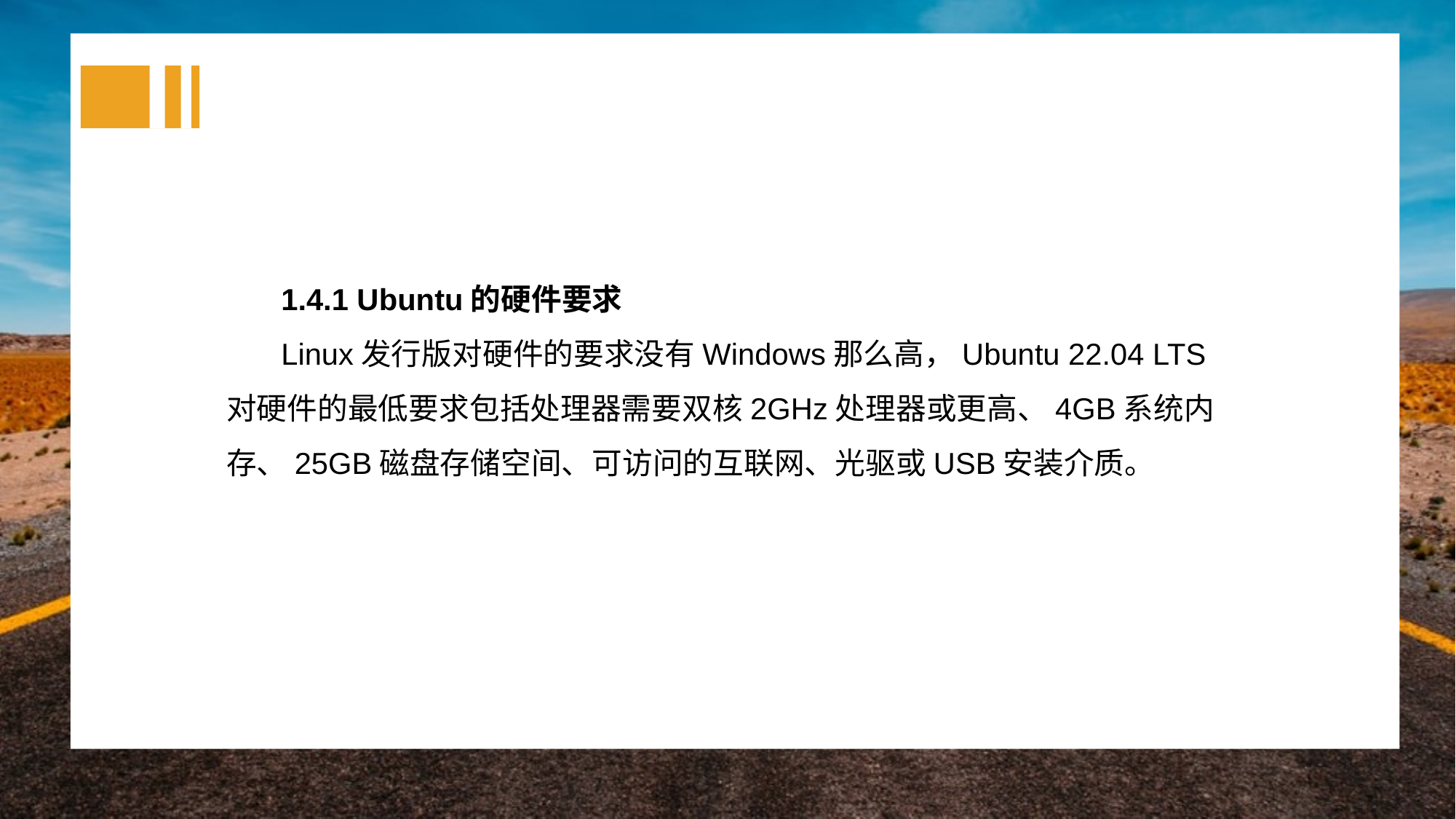

1.4.1 Ubuntu的硬件要求
Linux发行版对硬件的要求没有Windows那么高，Ubuntu 22.04 LTS对硬件的最低要求包括处理器需要双核2GHz处理器或更高、4GB系统内存、25GB磁盘存储空间、可访问的互联网、光驱或USB安装介质。